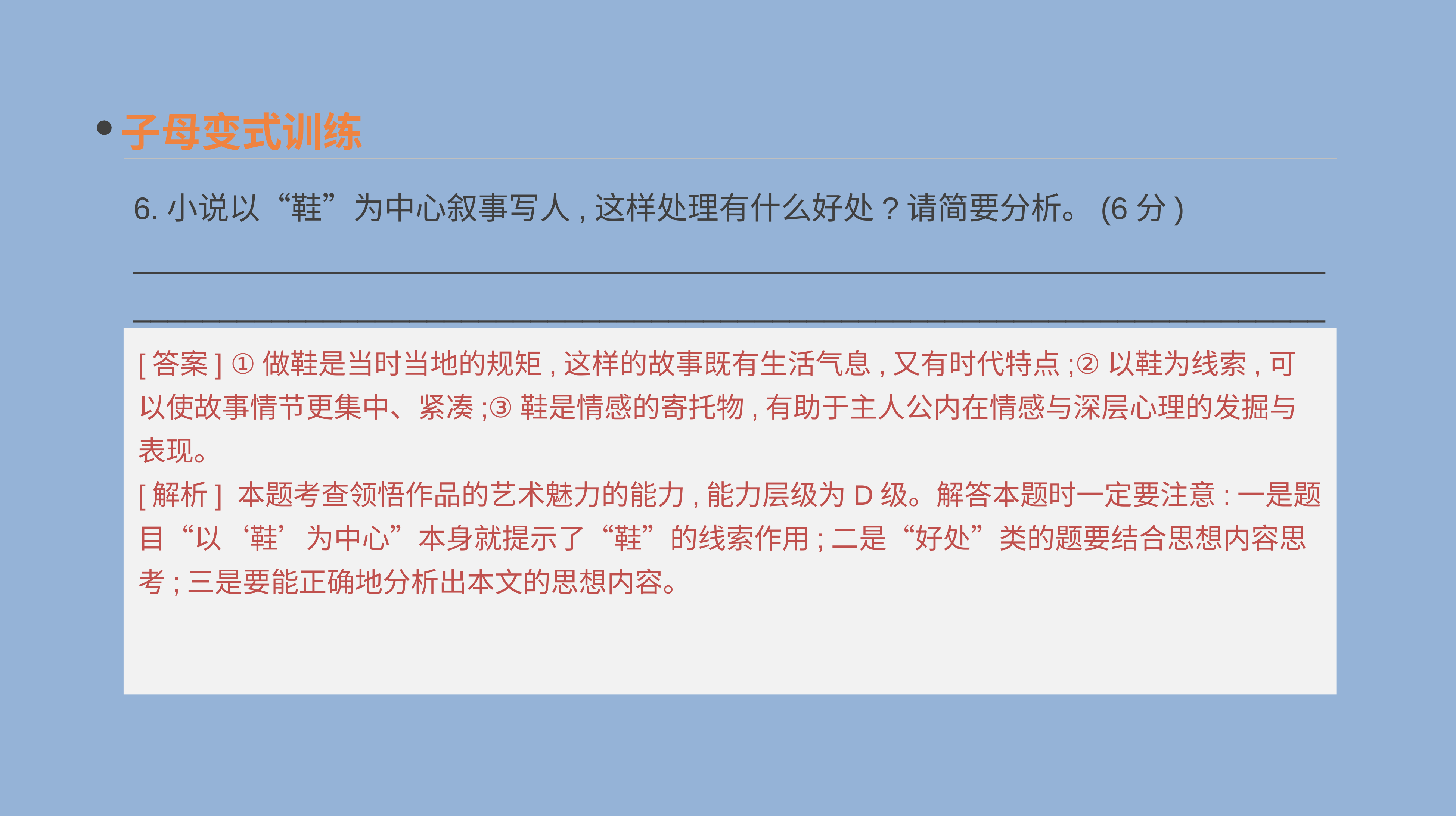

子母变式训练

6.小说以“鞋”为中心叙事写人,这样处理有什么好处?请简要分析。(6分)
__________________________________________________________________________________________________________________________________________________________________________

[答案] ①做鞋是当时当地的规矩,这样的故事既有生活气息,又有时代特点;②以鞋为线索,可以使故事情节更集中、紧凑;③鞋是情感的寄托物,有助于主人公内在情感与深层心理的发掘与表现。
[解析] 本题考查领悟作品的艺术魅力的能力,能力层级为D级。解答本题时一定要注意:一是题目“以‘鞋’为中心”本身就提示了“鞋”的线索作用;二是“好处”类的题要结合思想内容思考;三是要能正确地分析出本文的思想内容。